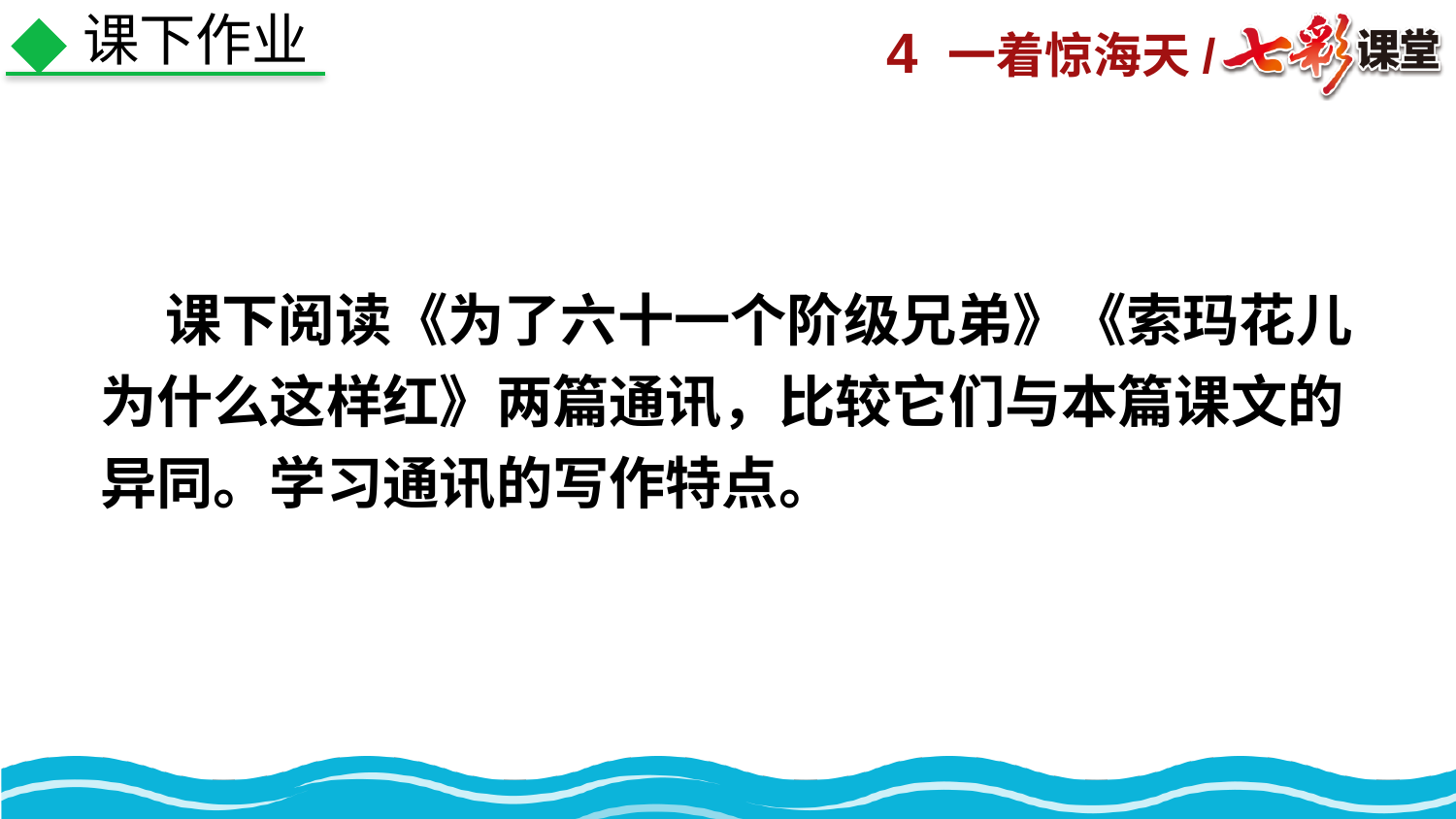

课下作业

    课下阅读《为了六十一个阶级兄弟》《索玛花儿为什么这样红》两篇通讯，比较它们与本篇课文的异同。学习通讯的写作特点。